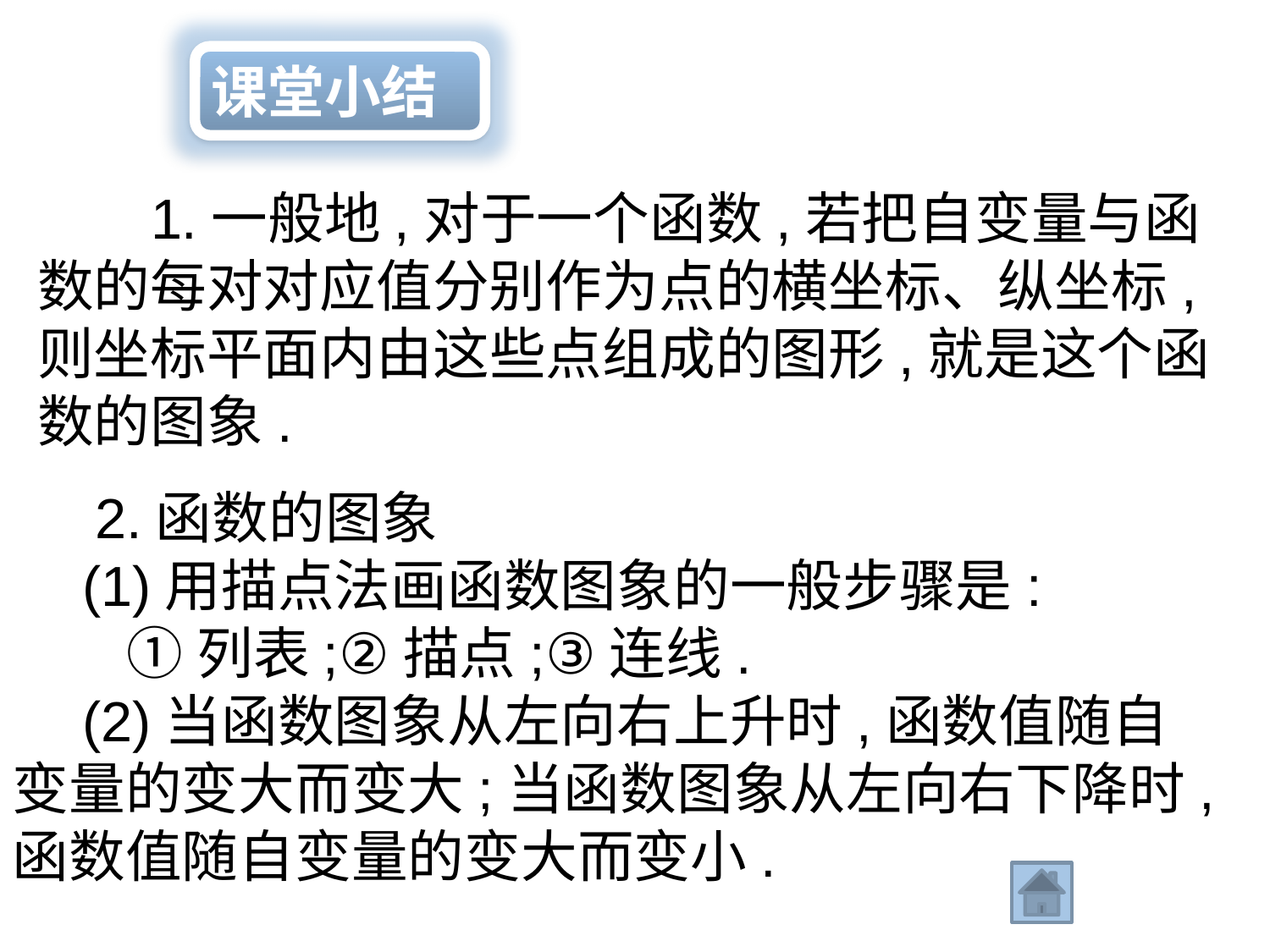

课堂小结
        1.一般地,对于一个函数,若把自变量与函数的每对对应值分别作为点的横坐标、纵坐标,则坐标平面内由这些点组成的图形,就是这个函数的图象.
　 2.函数的图象
　(1)用描点法画函数图象的一般步骤是:
         ①列表;②描点;③连线.
　(2)当函数图象从左向右上升时,函数值随自变量的变大而变大;当函数图象从左向右下降时,函数值随自变量的变大而变小.